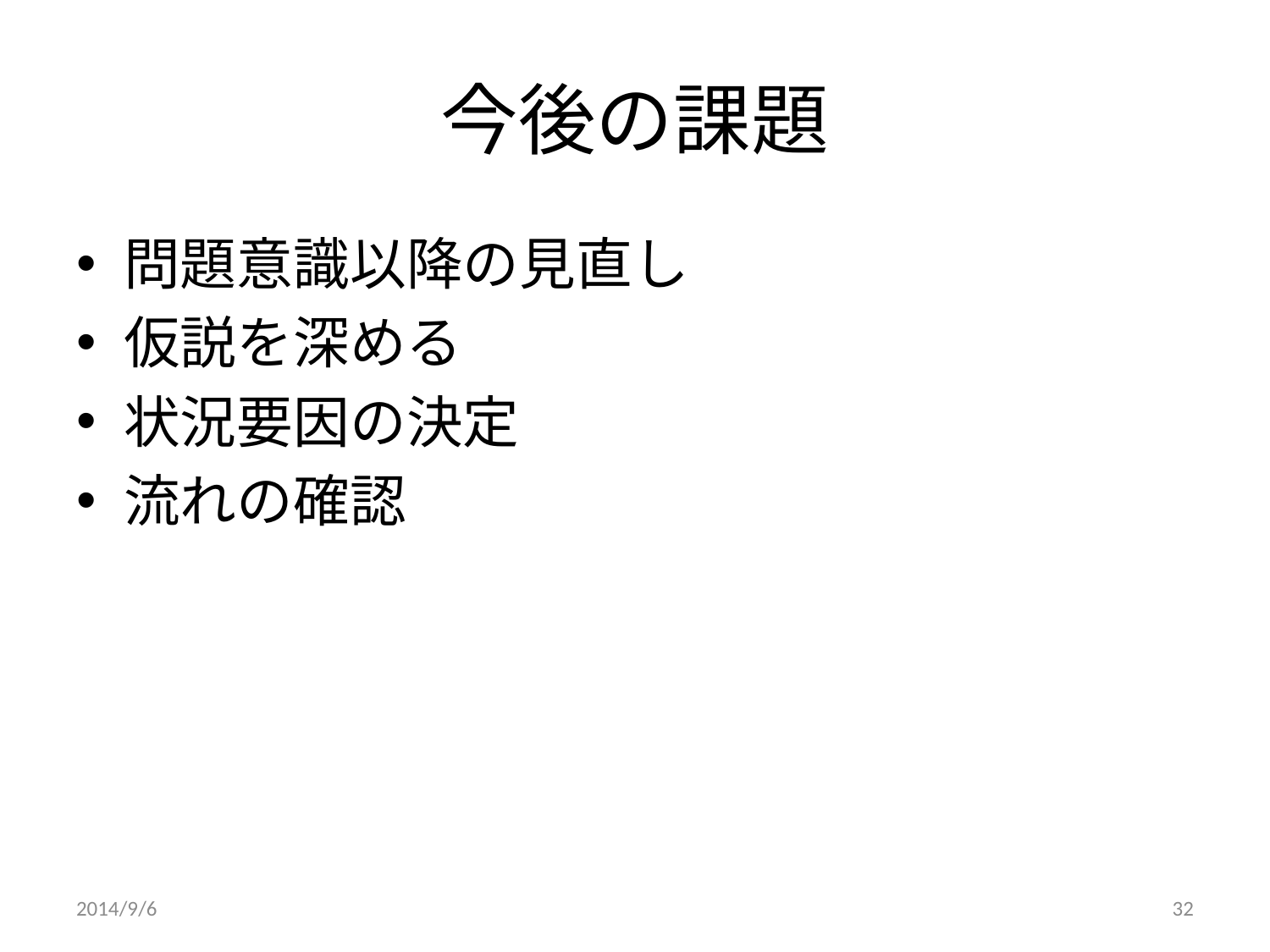

# 今後の課題
問題意識以降の見直し
仮説を深める
状況要因の決定
流れの確認

2014/9/6
32